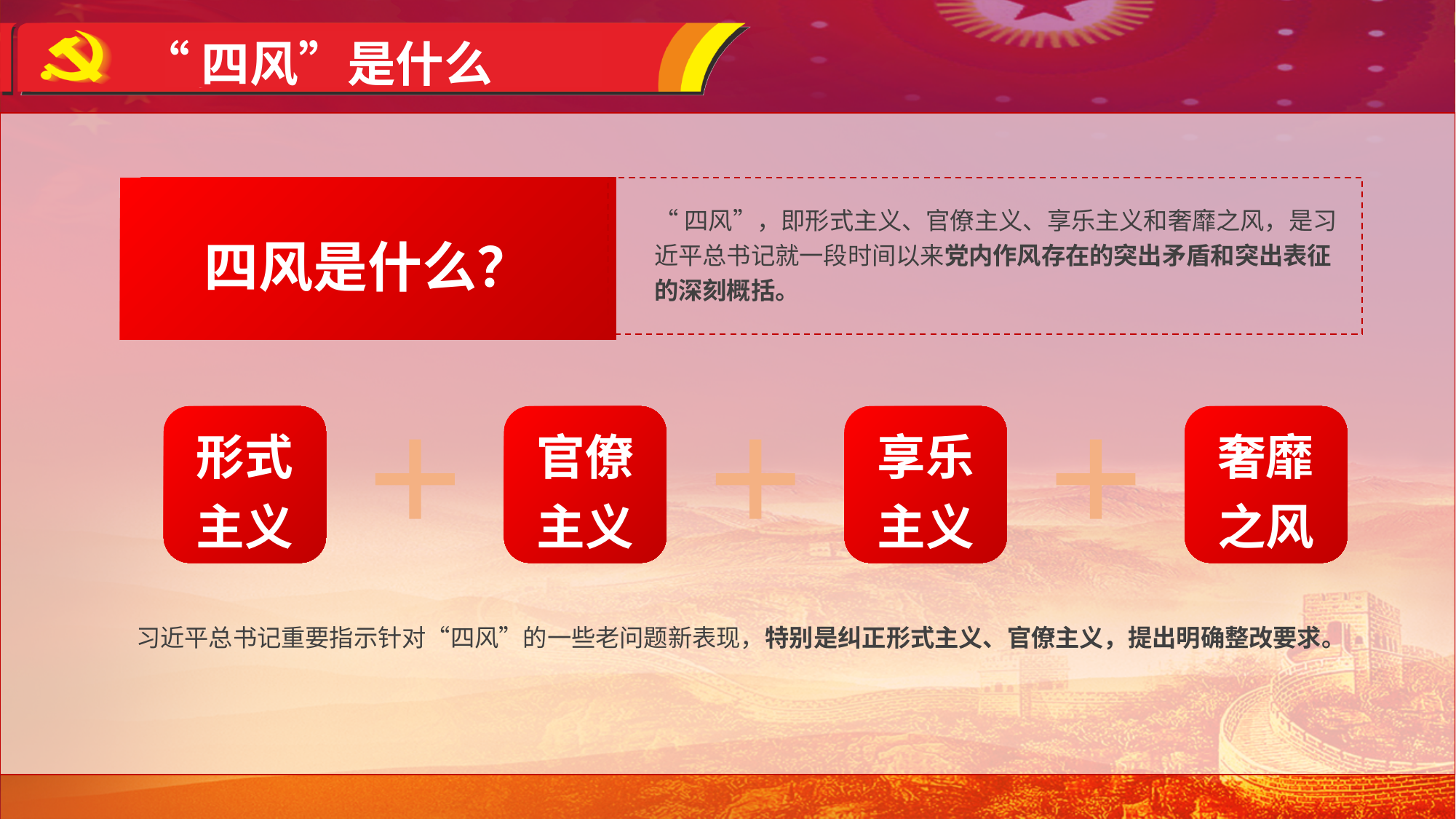

“四风”是什么

“四风”，即形式主义、官僚主义、享乐主义和奢靡之风，是习近平总书记就一段时间以来党内作风存在的突出矛盾和突出表征的深刻概括。
四风是什么？
形式
主义
官僚主义
享乐主义
奢靡之风

习近平总书记重要指示针对“四风”的一些老问题新表现，特别是纠正形式主义、官僚主义，提出明确整改要求。